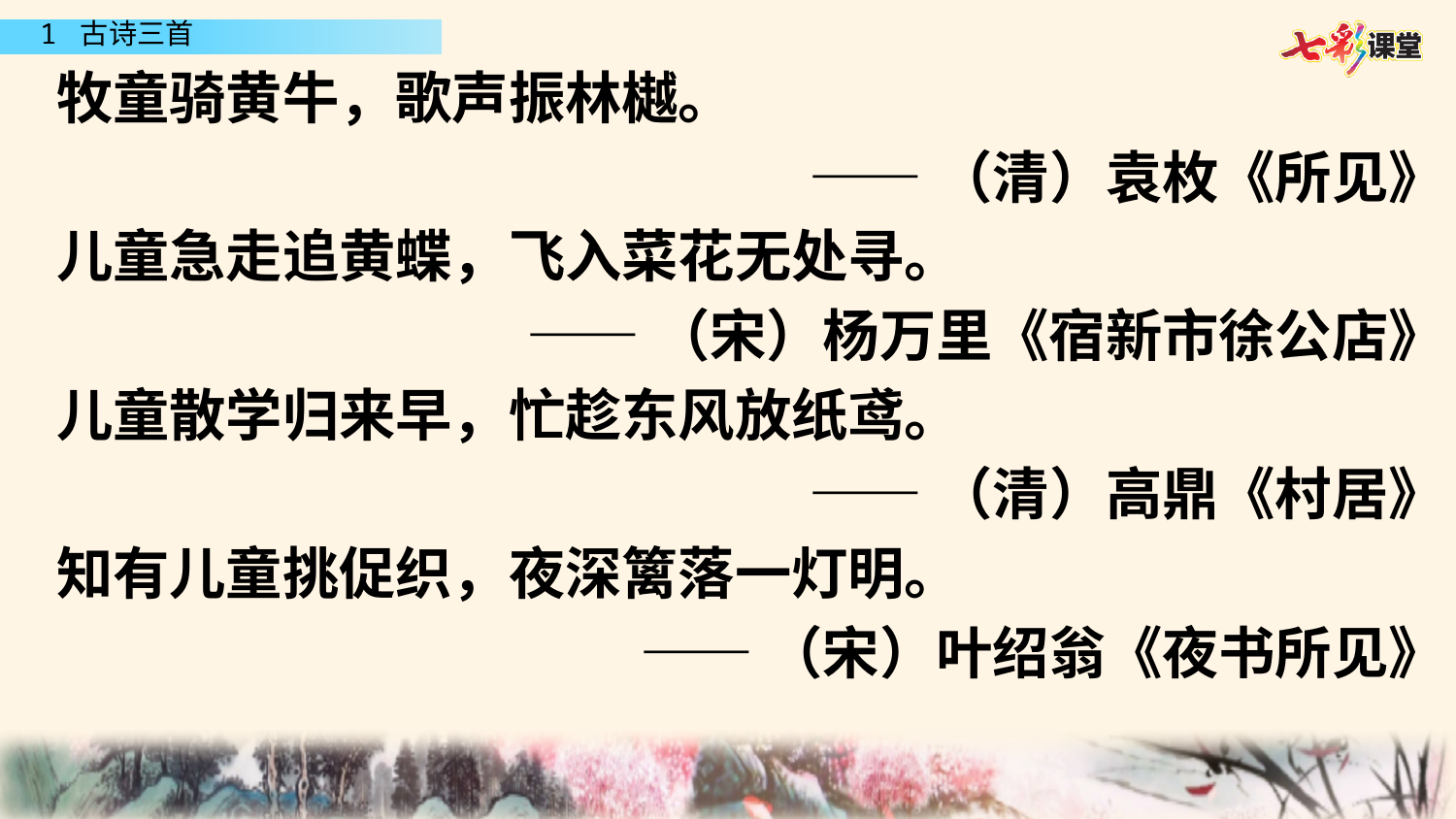

#
牧童骑黄牛，歌声振林樾。
——（清）袁枚《所见》
儿童急走追黄蝶，飞入菜花无处寻。
——（宋）杨万里《宿新市徐公店》
儿童散学归来早，忙趁东风放纸鸢。
——（清）高鼎《村居》
知有儿童挑促织，夜深篱落一灯明。
——（宋）叶绍翁《夜书所见》